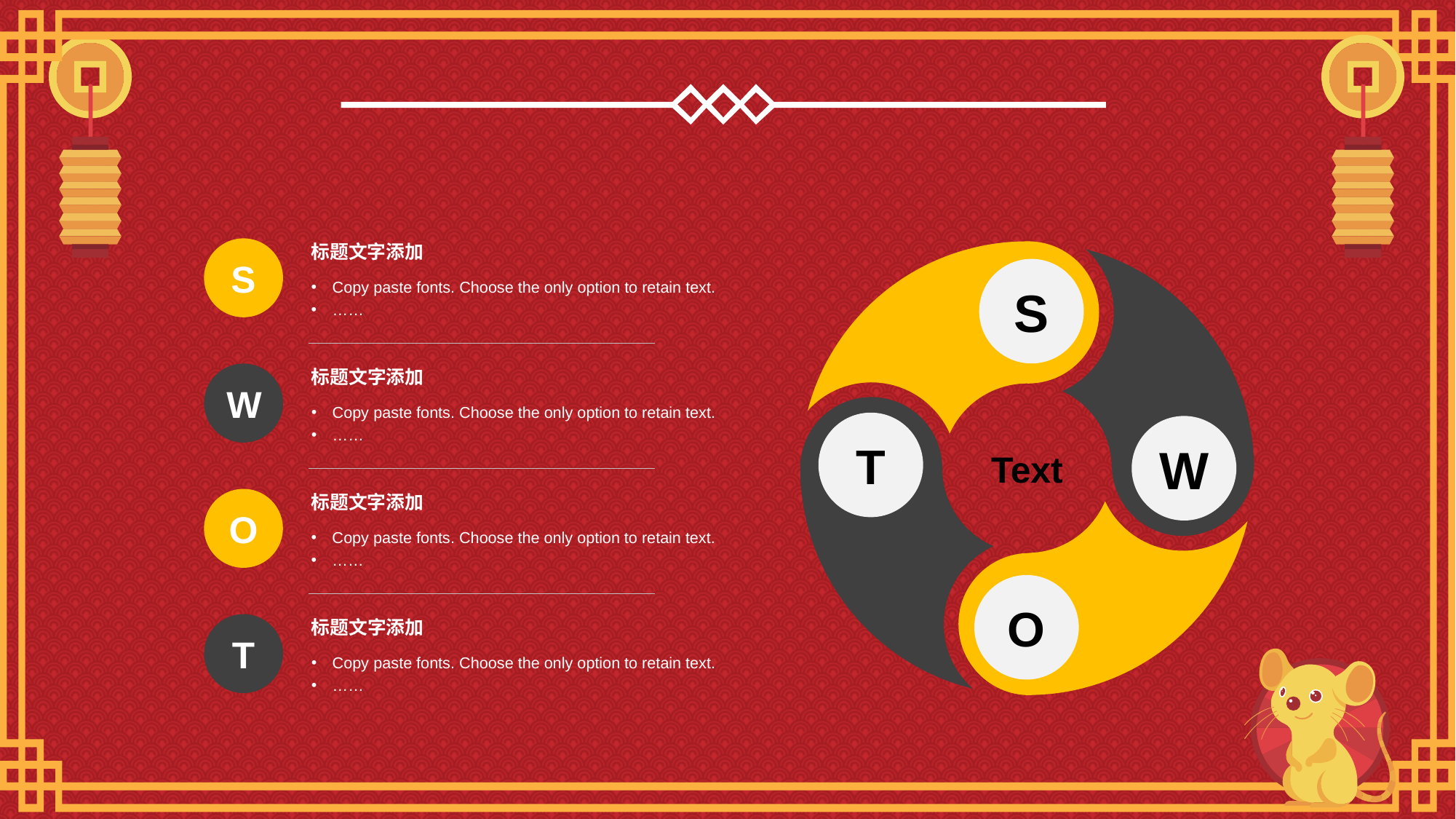

标题文字添加
Copy paste fonts. Choose the only option to retain text.
……
S

S

T
W

O
标题文字添加
Copy paste fonts. Choose the only option to retain text.
……
W
Text
标题文字添加
Copy paste fonts. Choose the only option to retain text.
……
O
标题文字添加
Copy paste fonts. Choose the only option to retain text.
……
T